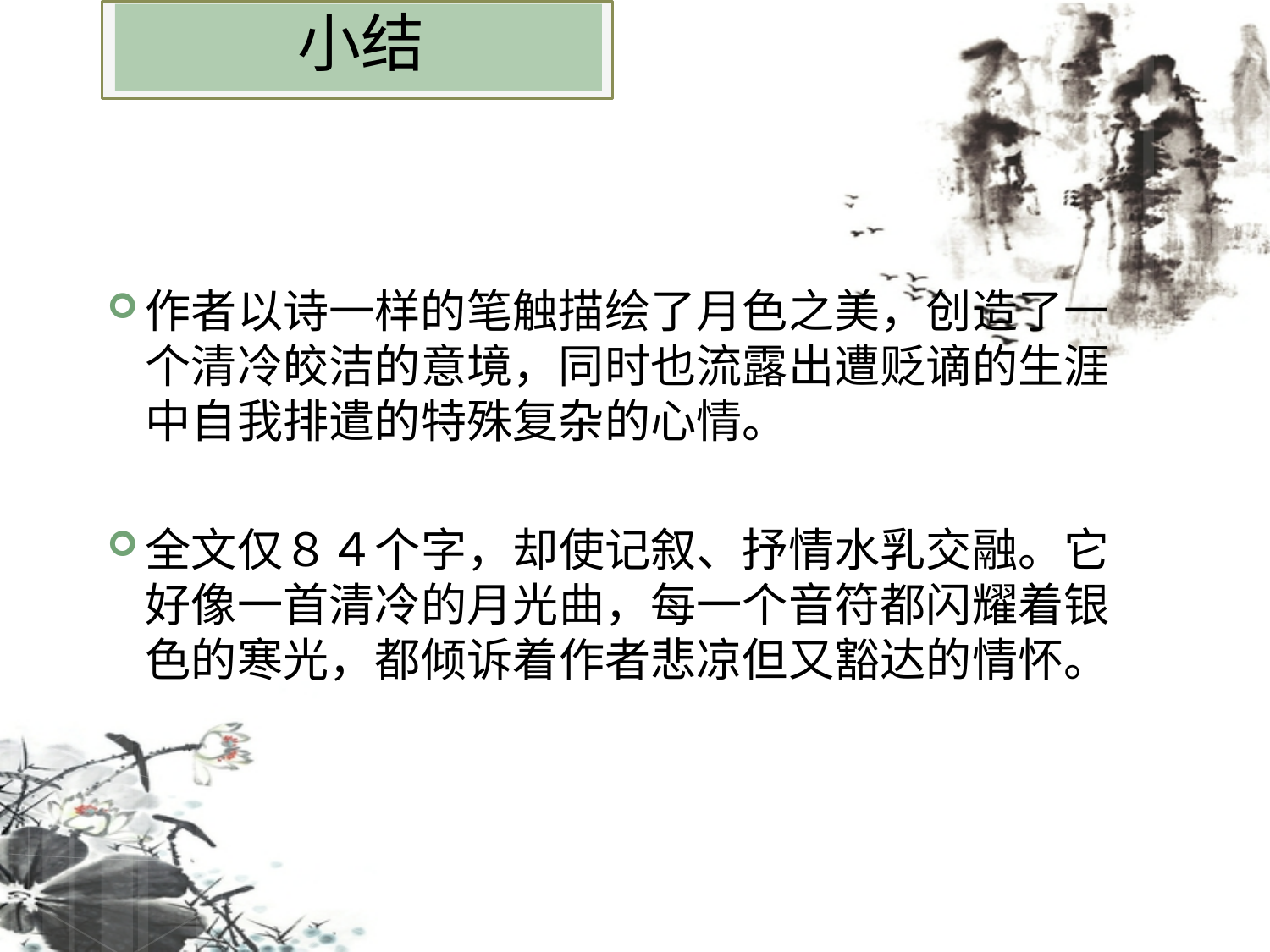

小结
作者以诗一样的笔触描绘了月色之美，创造了一个清冷皎洁的意境，同时也流露出遭贬谪的生涯中自我排遣的特殊复杂的心情。

全文仅８４个字，却使记叙、抒情水乳交融。它好像一首清冷的月光曲，每一个音符都闪耀着银色的寒光，都倾诉着作者悲凉但又豁达的情怀。